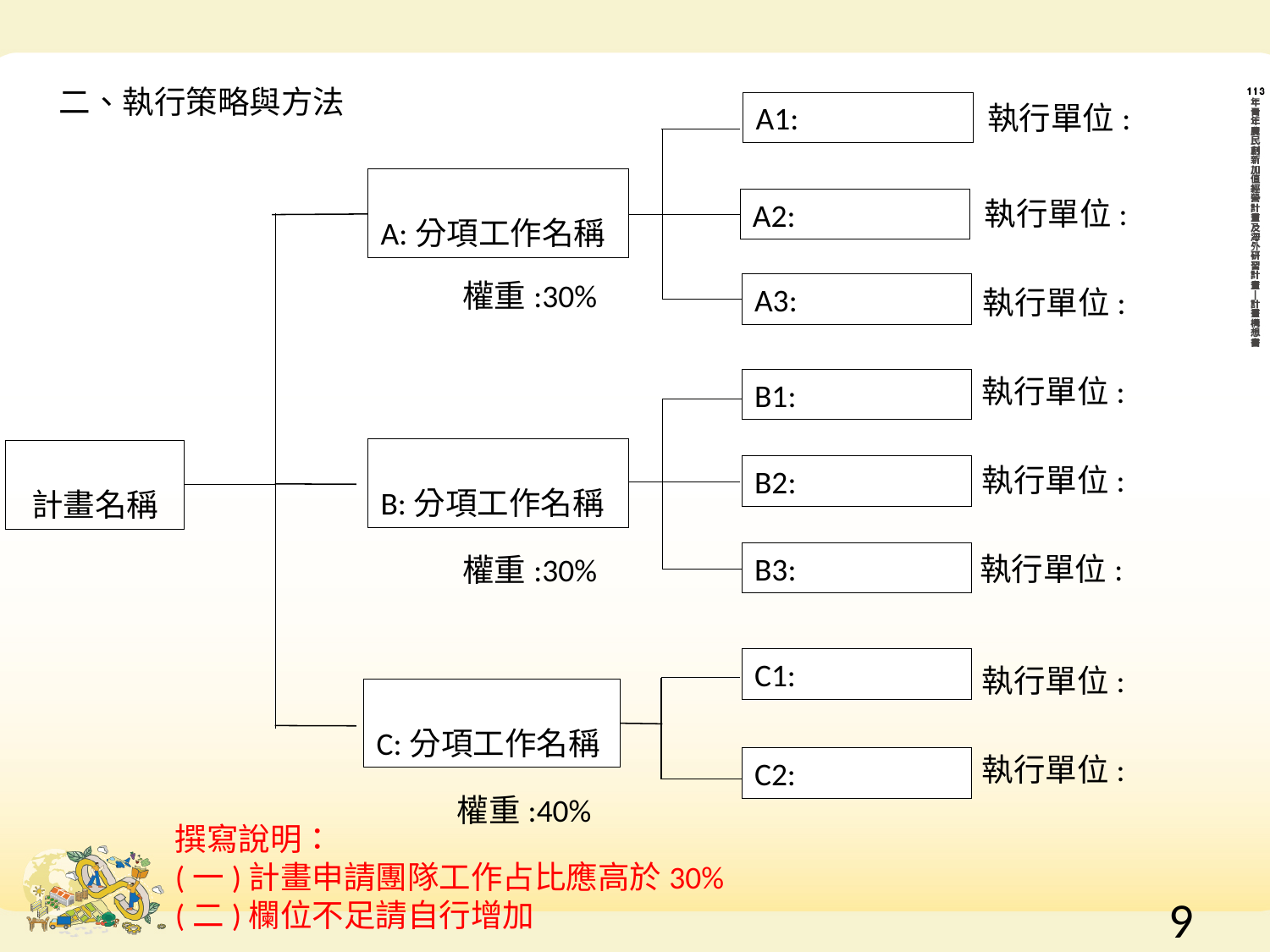

二、執行策略與方法
A1:
執行單位:
A:分項工作名稱
執行單位:
A2:
權重:30%
A3:
執行單位:
執行單位:
B1:
B:分項工作名稱
計畫名稱
執行單位:
B2:
B3:
執行單位:
權重:30%
C1:
執行單位:
C:分項工作名稱
執行單位:
C2:
權重:40%
撰寫說明：
(一)計畫申請團隊工作占比應高於30%
(二)欄位不足請自行增加
9